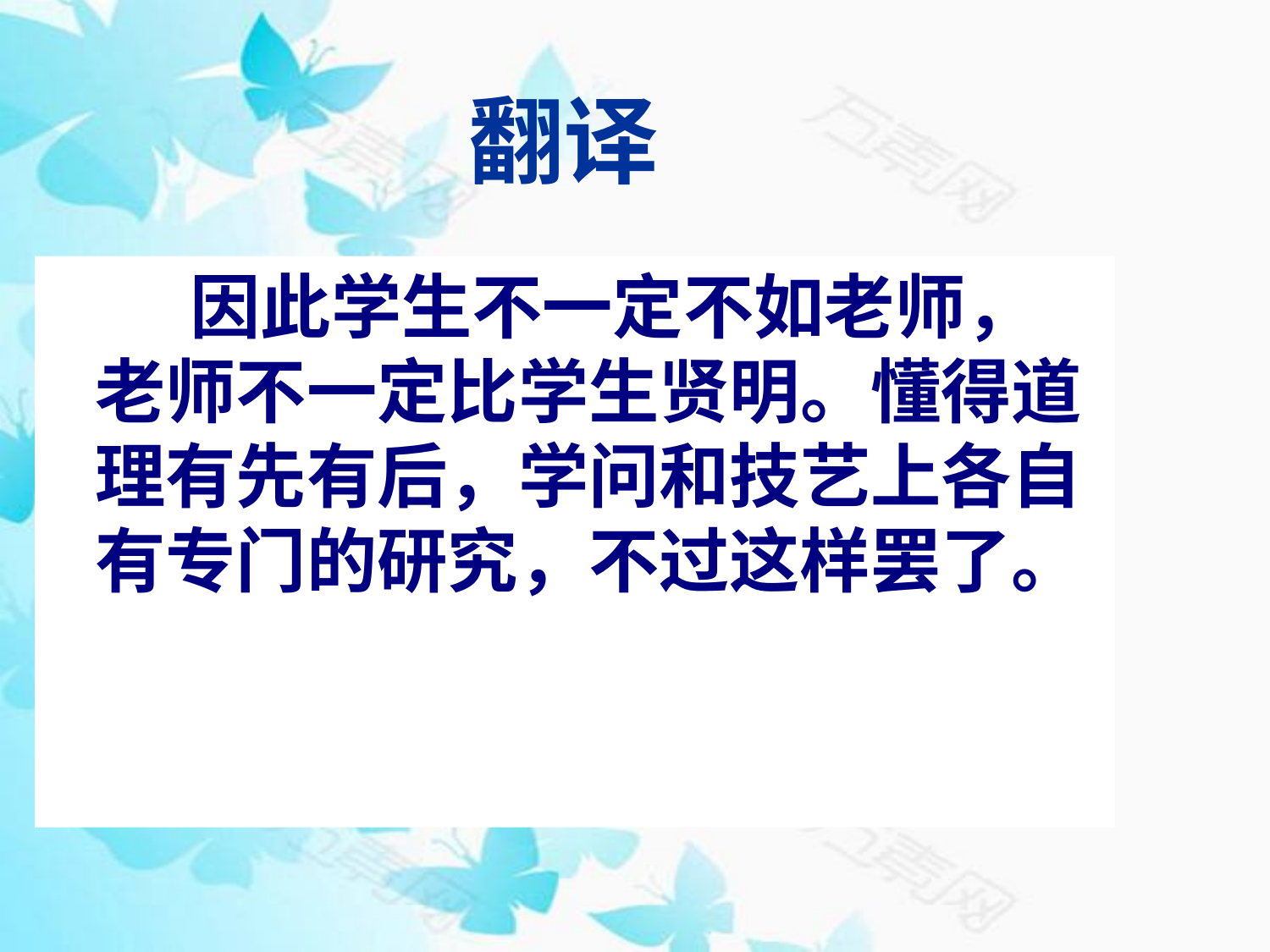

# 翻译
          因此学生不一定不如老师，老师不一定比学生贤明。懂得道理有先有后，学问和技艺上各自有专门的研究，不过这样罢了。